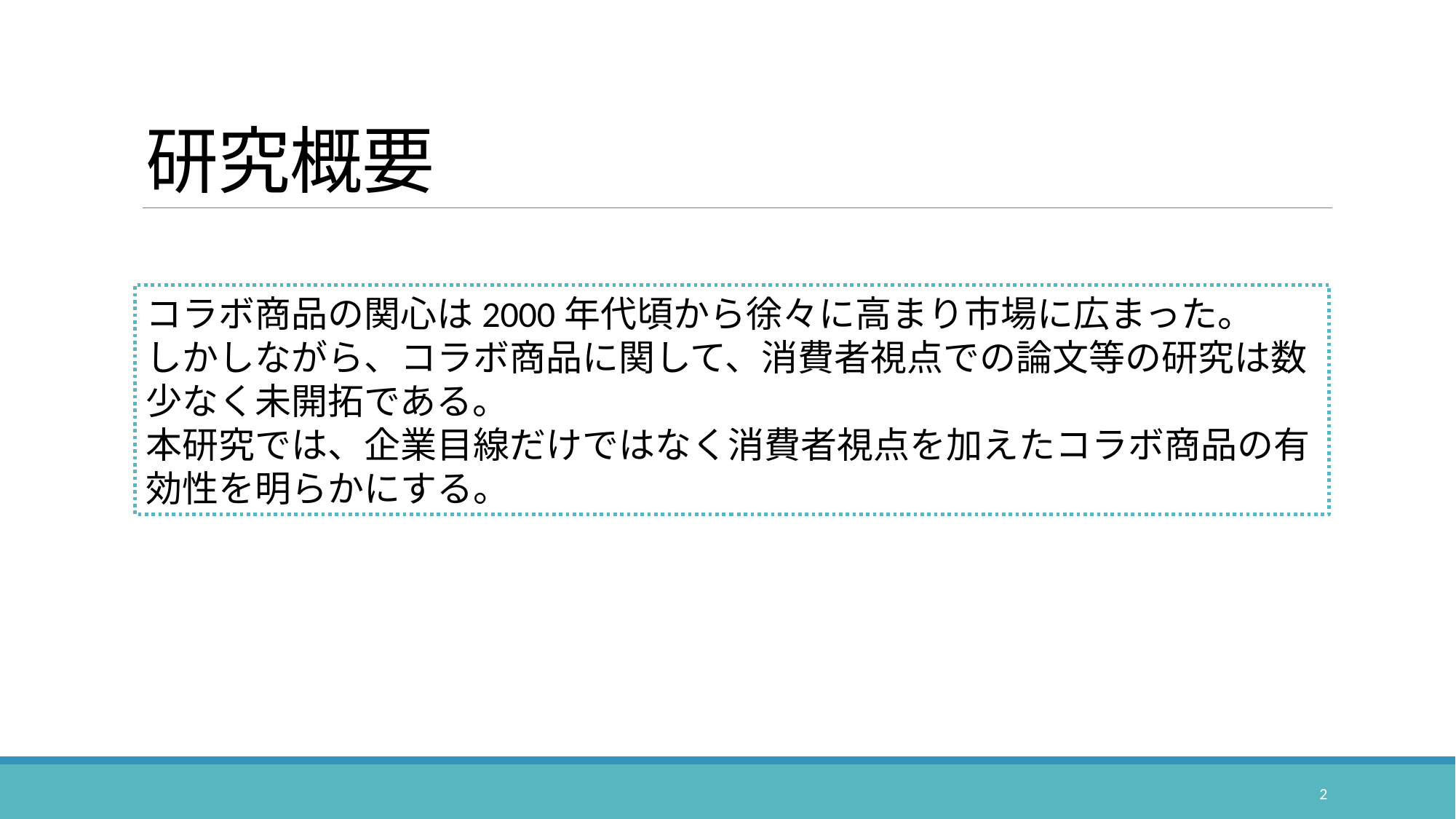

# 研究概要
コラボ商品の関心は2000年代頃から徐々に高まり市場に広まった。
しかしながら、コラボ商品に関して、消費者視点での論文等の研究は数少なく未開拓である。
本研究では、企業目線だけではなく消費者視点を加えたコラボ商品の有効性を明らかにする。
2